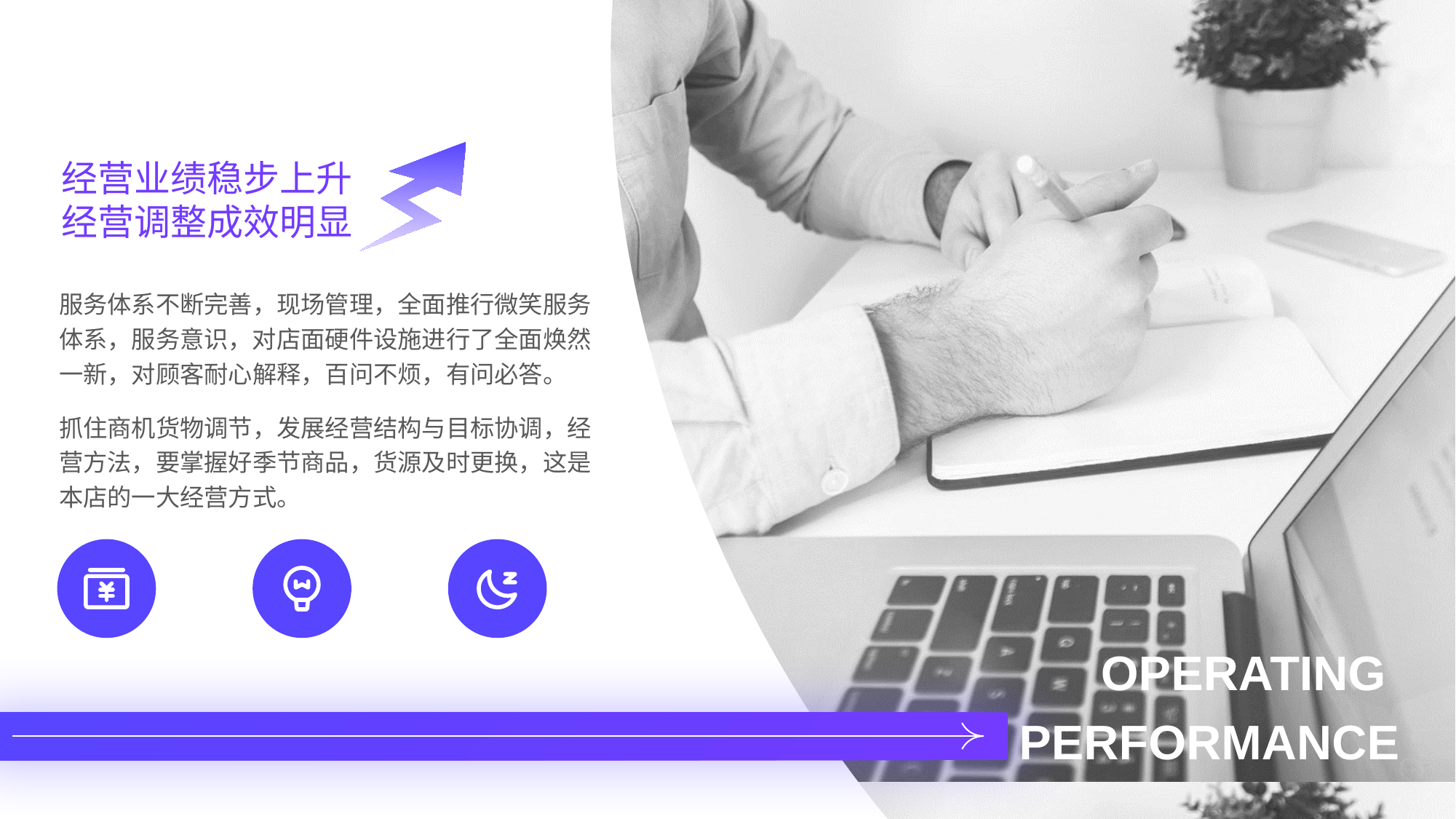

经营业绩稳步上升
经营调整成效明显
服务体系不断完善，现场管理，全面推行微笑服务体系，服务意识，对店面硬件设施进行了全面焕然一新，对顾客耐心解释，百问不烦，有问必答。
抓住商机货物调节，发展经营结构与目标协调，经营方法，要掌握好季节商品，货源及时更换，这是本店的一大经营方式。

OPERATING
PERFORMANCE